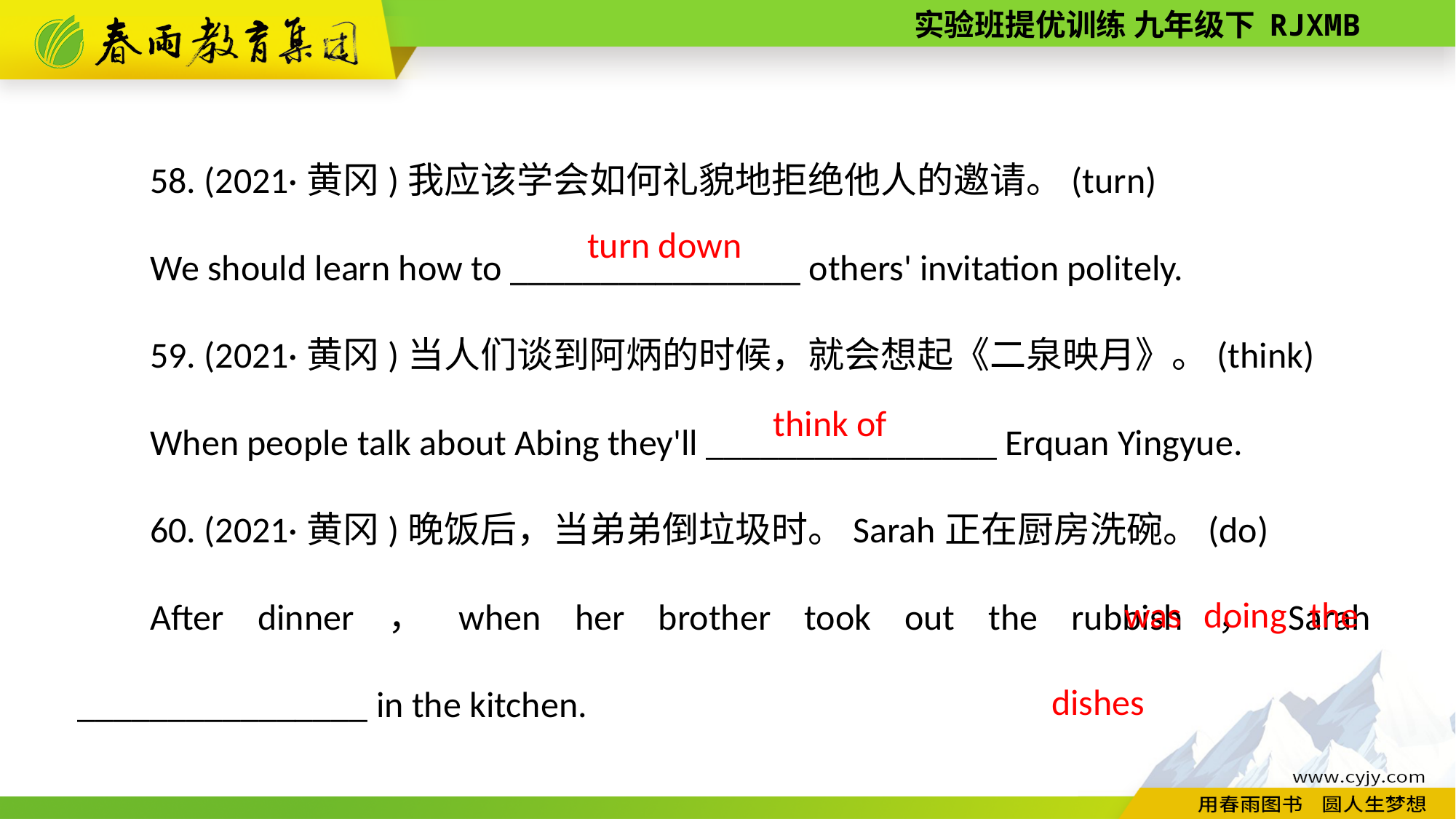

58. (2021·黄冈)我应该学会如何礼貌地拒绝他人的邀请。(turn)
We should learn how to ________________ others' invitation politely.
59. (2021·黄冈)当人们谈到阿炳的时候，就会想起《二泉映月》。(think)
When people talk about Abing they'll ________________ Erquan Yingyue.
60. (2021·黄冈)晚饭后，当弟弟倒垃圾时。Sarah正在厨房洗碗。(do)
After dinner，when her brother took out the rubbish，Sarah ________________ in the kitchen.
turn down
 think of
was doing the dishes